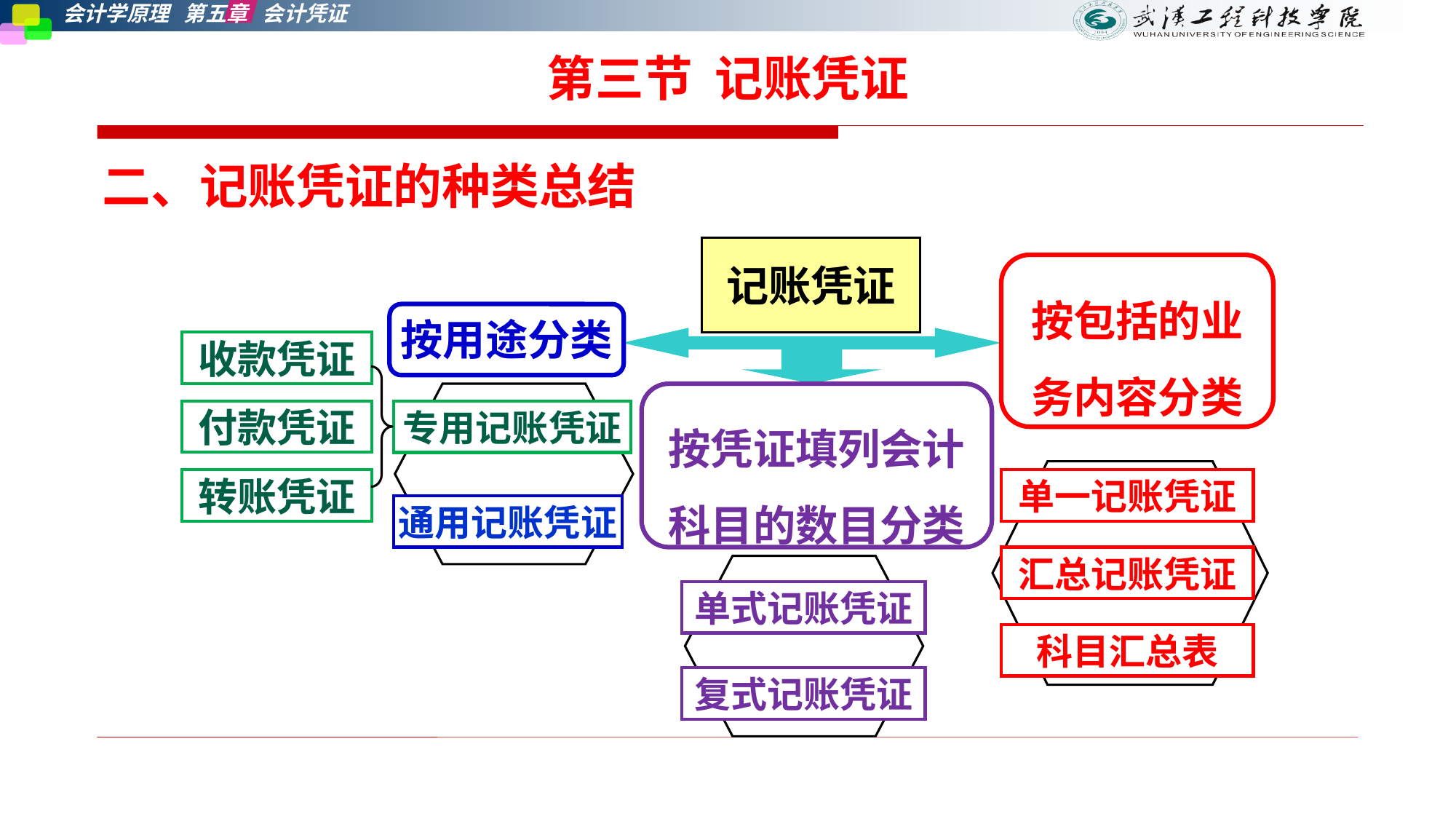

# 第三节  记账凭证
二、记账凭证的种类总结
记账凭证
按包括的业务内容分类
按用途分类

收款凭证

按凭证填列会计科目的数目分类
付款凭证
专用记账凭证

转账凭证
单一记账凭证
通用记账凭证
汇总记账凭证

单式记账凭证
科目汇总表
复式记账凭证